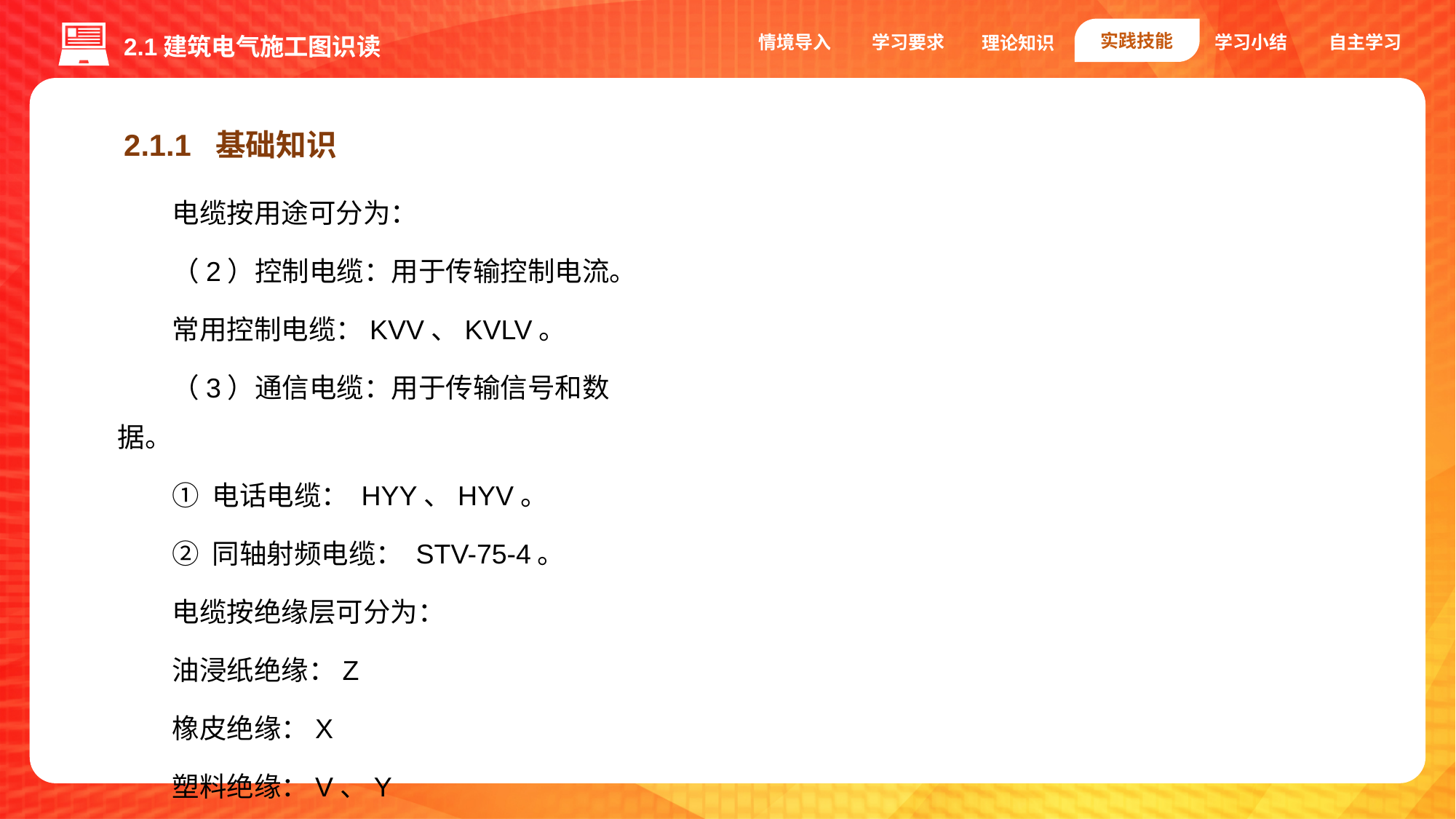

实践技能
情境导入
学习要求
学习小结
自主学习
理论知识

2.1建筑电气施工图识读
2.1.1  基础知识
电缆按用途可分为：
（2）控制电缆：用于传输控制电流。
常用控制电缆：KVV、KVLV。
（3）通信电缆：用于传输信号和数据。
① 电话电缆： HYY、HYV。
② 同轴射频电缆： STV-75-4。
电缆按绝缘层可分为：
油浸纸绝缘：Z
橡皮绝缘：X
塑料绝缘：V、Y